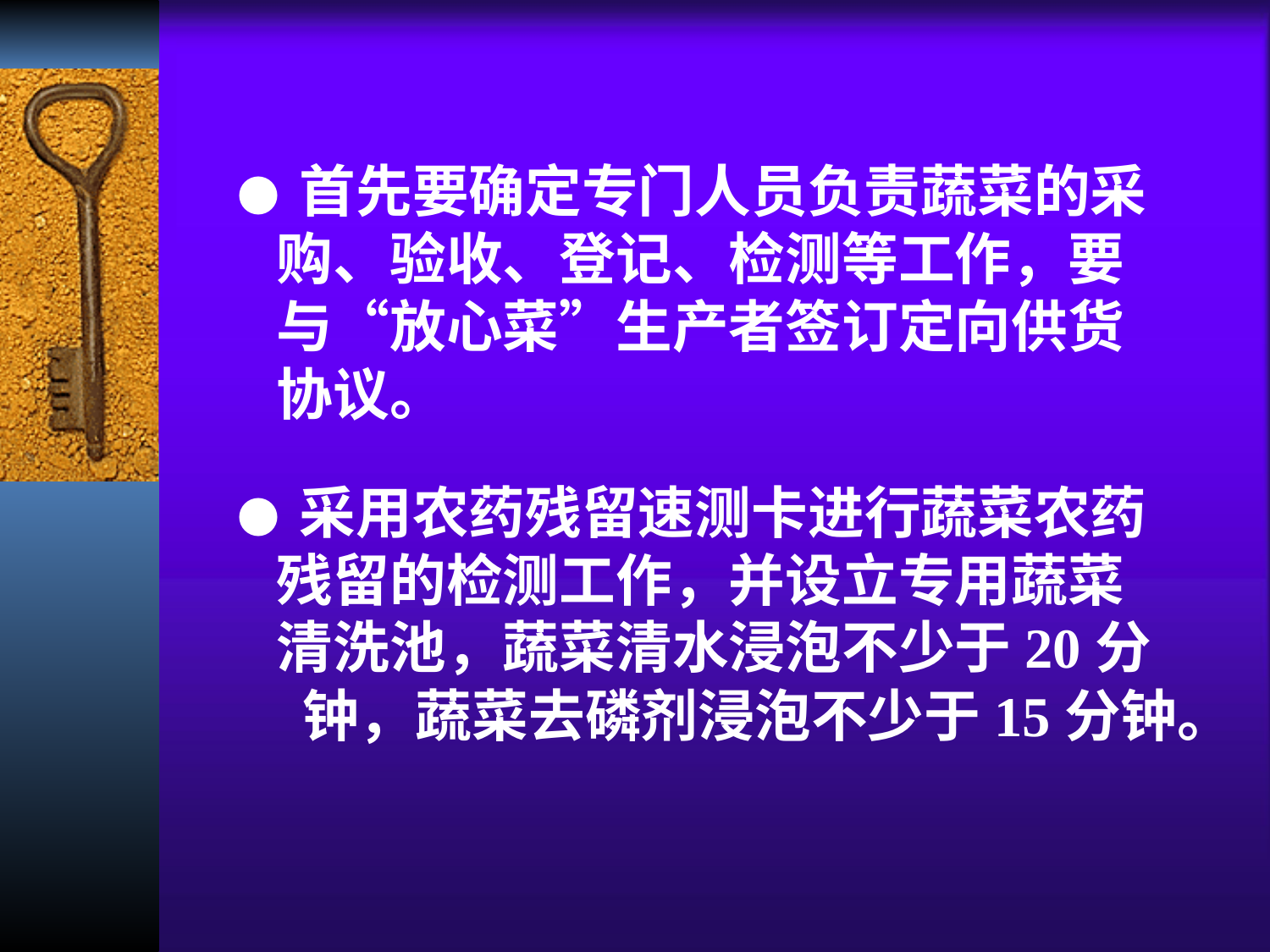

● 首先要确定专门人员负责蔬菜的采
  购、验收、登记、检测等工作，要
  与“放心菜”生产者签订定向供货
  协议。

● 采用农药残留速测卡进行蔬菜农药
  残留的检测工作，并设立专用蔬菜
  清洗池，蔬菜清水浸泡不少于20分
    钟，蔬菜去磷剂浸泡不少于15分钟。